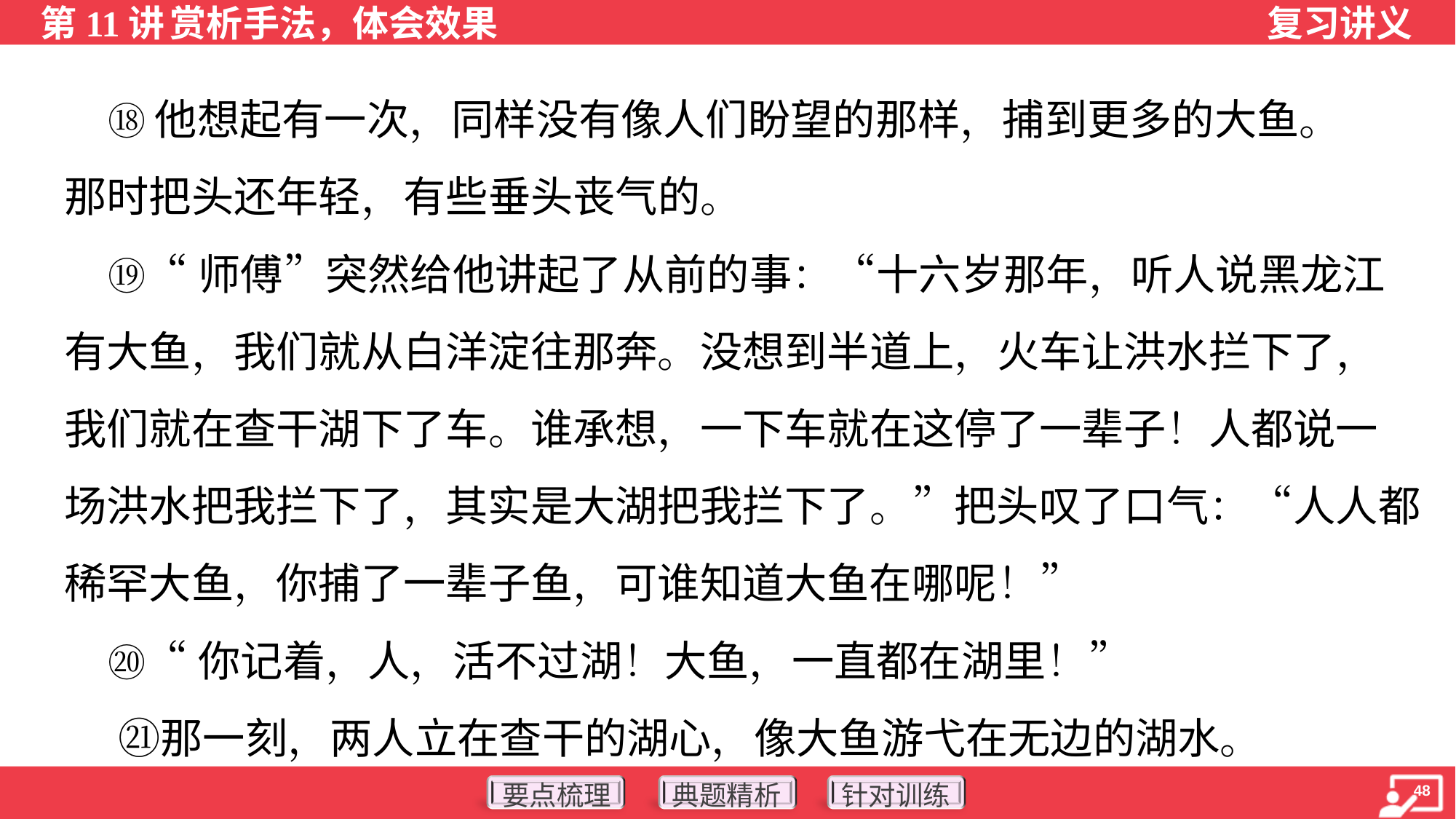

⑱他想起有一次，同样没有像人们盼望的那样，捕到更多的大鱼。
那时把头还年轻，有些垂头丧气的。
    ⑲“师傅”突然给他讲起了从前的事：“十六岁那年，听人说黑龙江
有大鱼，我们就从白洋淀往那奔。没想到半道上，火车让洪水拦下了，
我们就在查干湖下了车。谁承想，一下车就在这停了一辈子！人都说一
场洪水把我拦下了，其实是大湖把我拦下了。”把头叹了口气：“人人都
稀罕大鱼，你捕了一辈子鱼，可谁知道大鱼在哪呢！”
    ⑳“你记着，人，活不过湖！大鱼，一直都在湖里！”
    ㉑那一刻，两人立在查干的湖心，像大鱼游弋在无边的湖水。